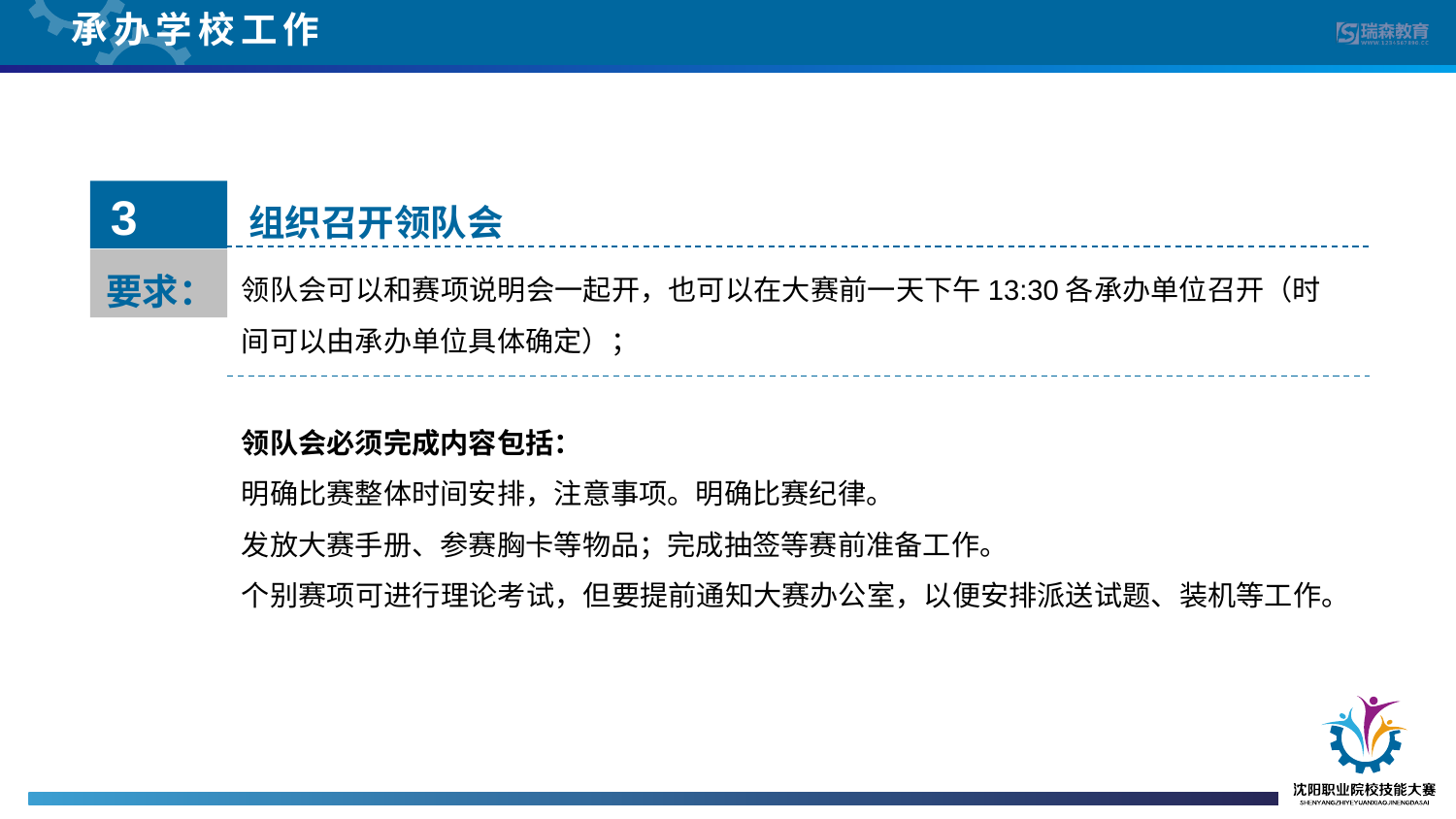

承办学校工作
3
组织召开领队会

领队会可以和赛项说明会一起开，也可以在大赛前一天下午13:30各承办单位召开（时间可以由承办单位具体确定）；

领队会必须完成内容包括：
明确比赛整体时间安排，注意事项。明确比赛纪律。
发放大赛手册、参赛胸卡等物品；完成抽签等赛前准备工作。
个别赛项可进行理论考试，但要提前通知大赛办公室，以便安排派送试题、装机等工作。
 要求：